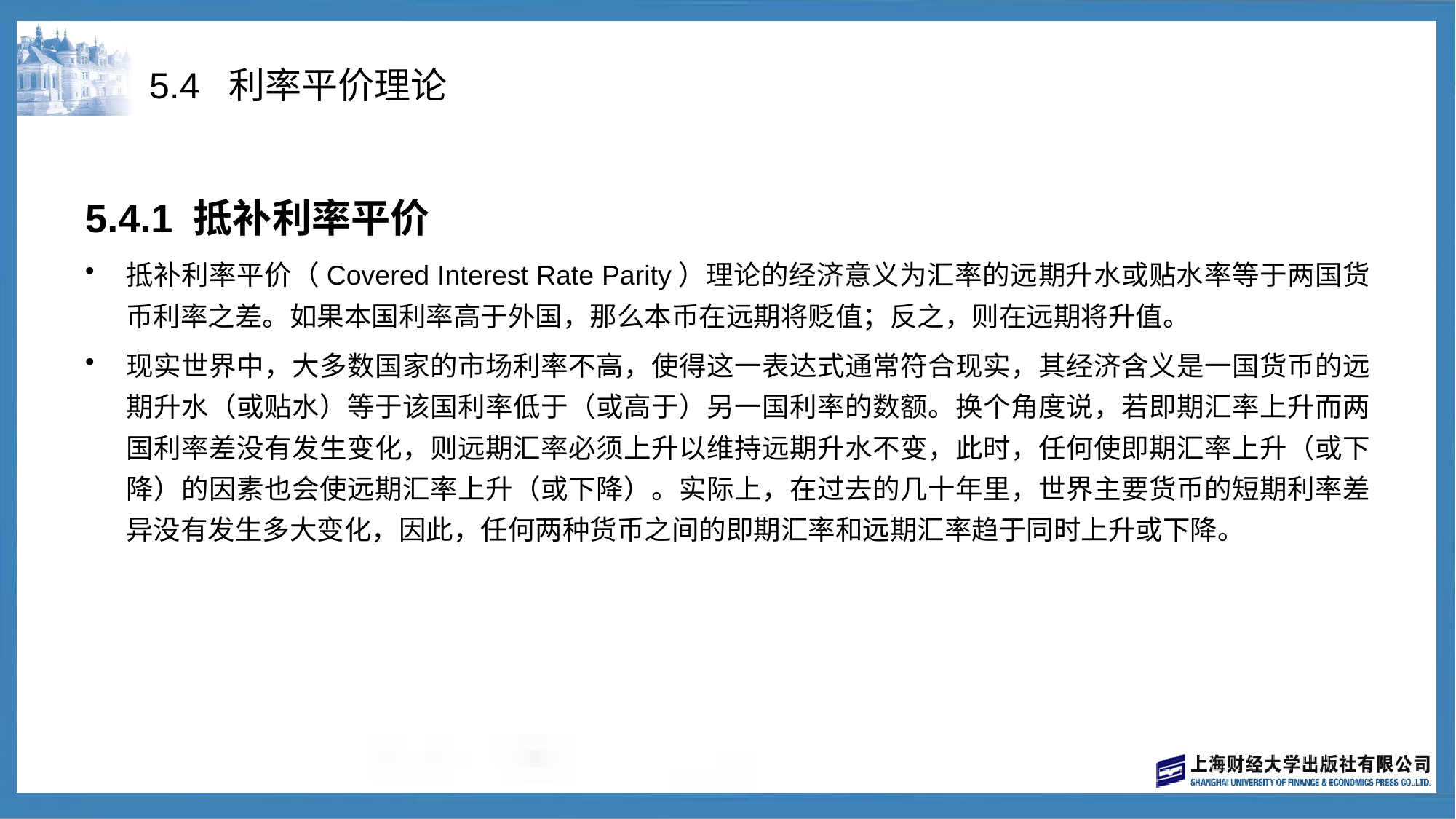

# 5.4  利率平价理论
5.4.1 抵补利率平价
抵补利率平价（Covered Interest Rate Parity）理论的经济意义为汇率的远期升水或贴水率等于两国货币利率之差。如果本国利率高于外国，那么本币在远期将贬值；反之，则在远期将升值。
现实世界中，大多数国家的市场利率不高，使得这一表达式通常符合现实，其经济含义是一国货币的远期升水（或贴水）等于该国利率低于（或高于）另一国利率的数额。换个角度说，若即期汇率上升而两国利率差没有发生变化，则远期汇率必须上升以维持远期升水不变，此时，任何使即期汇率上升（或下降）的因素也会使远期汇率上升（或下降）。实际上，在过去的几十年里，世界主要货币的短期利率差异没有发生多大变化，因此，任何两种货币之间的即期汇率和远期汇率趋于同时上升或下降。